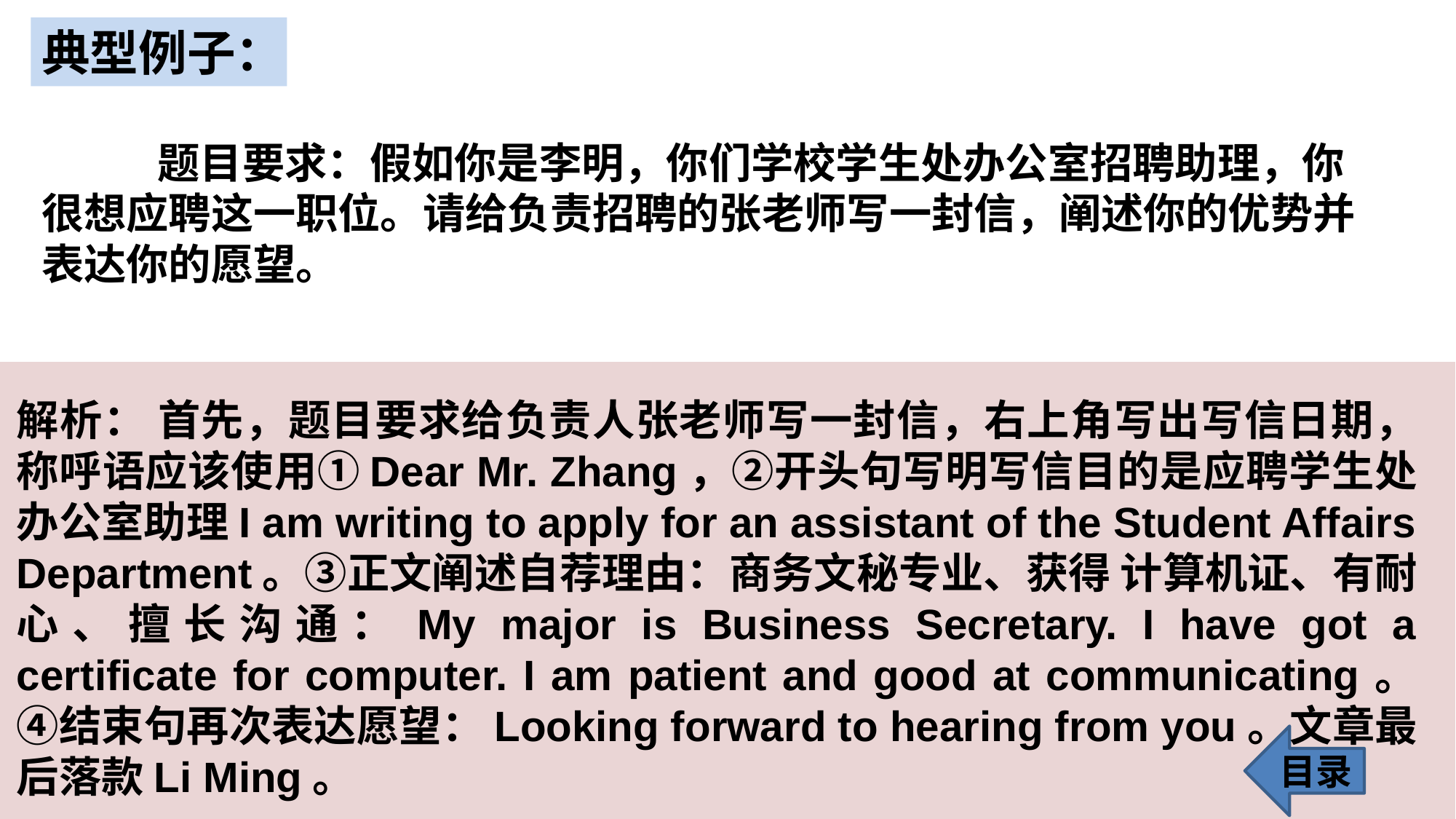

典型例子：
           题目要求：假如你是李明，你们学校学生处办公室招聘助理，你很想应聘这一职位。请给负责招聘的张老师写一封信，阐述你的优势并表达你的愿望。

解析： 首先，题目要求给负责人张老师写一封信，右上角写出写信日期，称呼语应该使用①Dear Mr. Zhang，②开头句写明写信目的是应聘学生处办公室助理I am writing to apply for an assistant of the Student Affairs Department。③正文阐述自荐理由：商务文秘专业、获得 计算机证、有耐心、擅长沟通：My major is Business Secretary. I have got a certificate for computer. I am patient and good at communicating。④结束句再次表达愿望：Looking forward to hearing from you。文章最后落款Li Ming。
目录
31